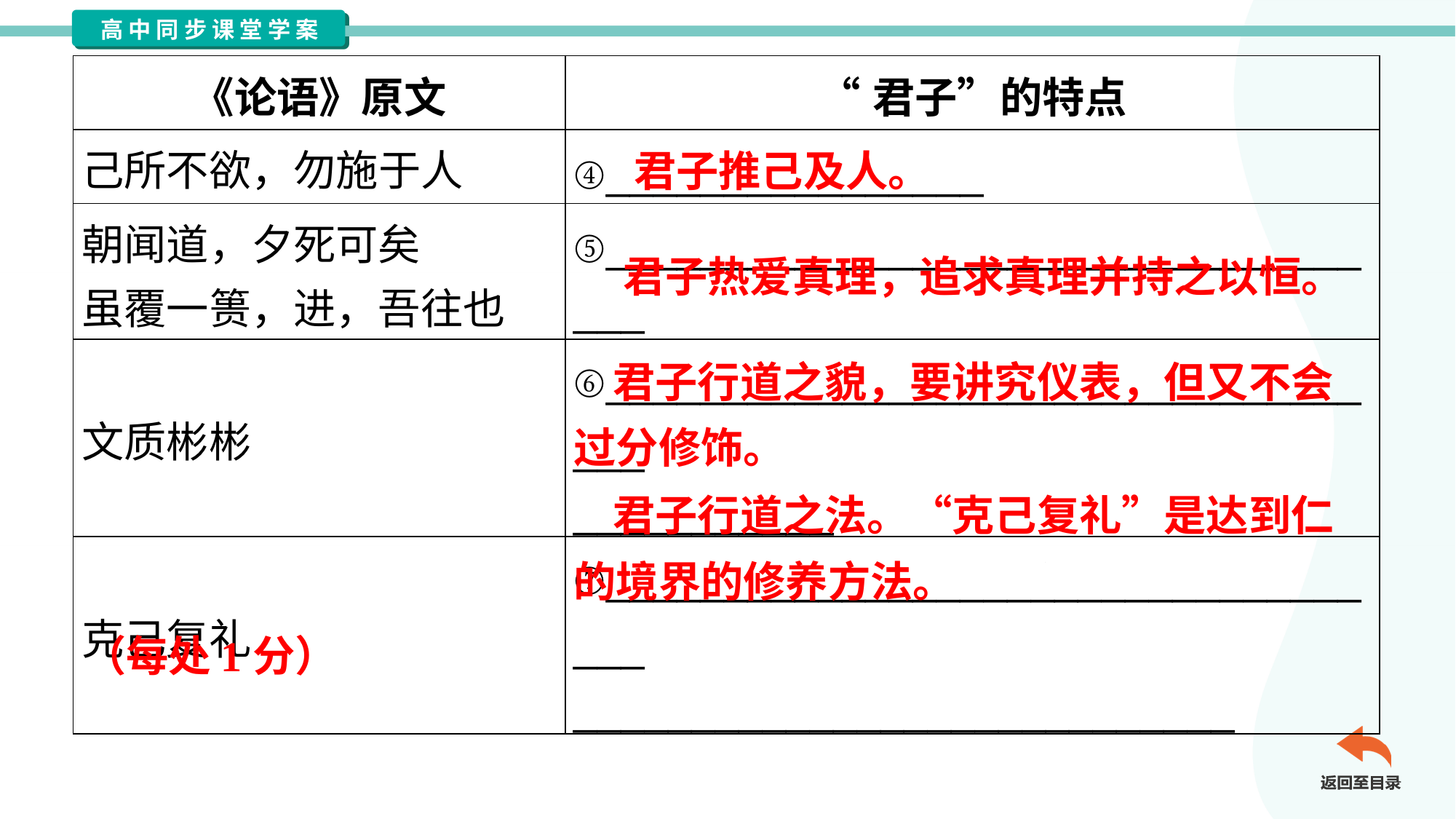

| 《论语》原文 | “君子”的特点 |
| --- | --- |
| 己所不欲，勿施于人 | ④\_\_\_\_\_\_\_\_\_\_\_\_\_\_\_\_ |
| 朝闻道，夕死可矣 虽覆一篑，进，吾往也 | ⑤\_\_\_\_\_\_\_\_\_\_\_\_\_\_\_\_\_\_\_\_\_\_\_\_\_\_\_\_\_\_\_\_\_\_\_ |
| 文质彬彬 | ⑥\_\_\_\_\_\_\_\_\_\_\_\_\_\_\_\_\_\_\_\_\_\_\_\_\_\_\_\_\_\_\_\_\_\_\_ \_\_\_\_\_\_\_\_\_\_\_ |
| 克己复礼 | ⑦\_\_\_\_\_\_\_\_\_\_\_\_\_\_\_\_\_\_\_\_\_\_\_\_\_\_\_\_\_\_\_\_\_\_\_ \_\_\_\_\_\_\_\_\_\_\_\_\_\_\_\_\_\_\_\_\_\_\_\_\_\_\_\_ |
君子推己及人。
君子热爱真理，追求真理并持之以恒。
   君子行道之貌，要讲究仪表，但又不会过分修饰。
   君子行道之法。“克己复礼”是达到仁的境界的修养方法。
（每处1分）